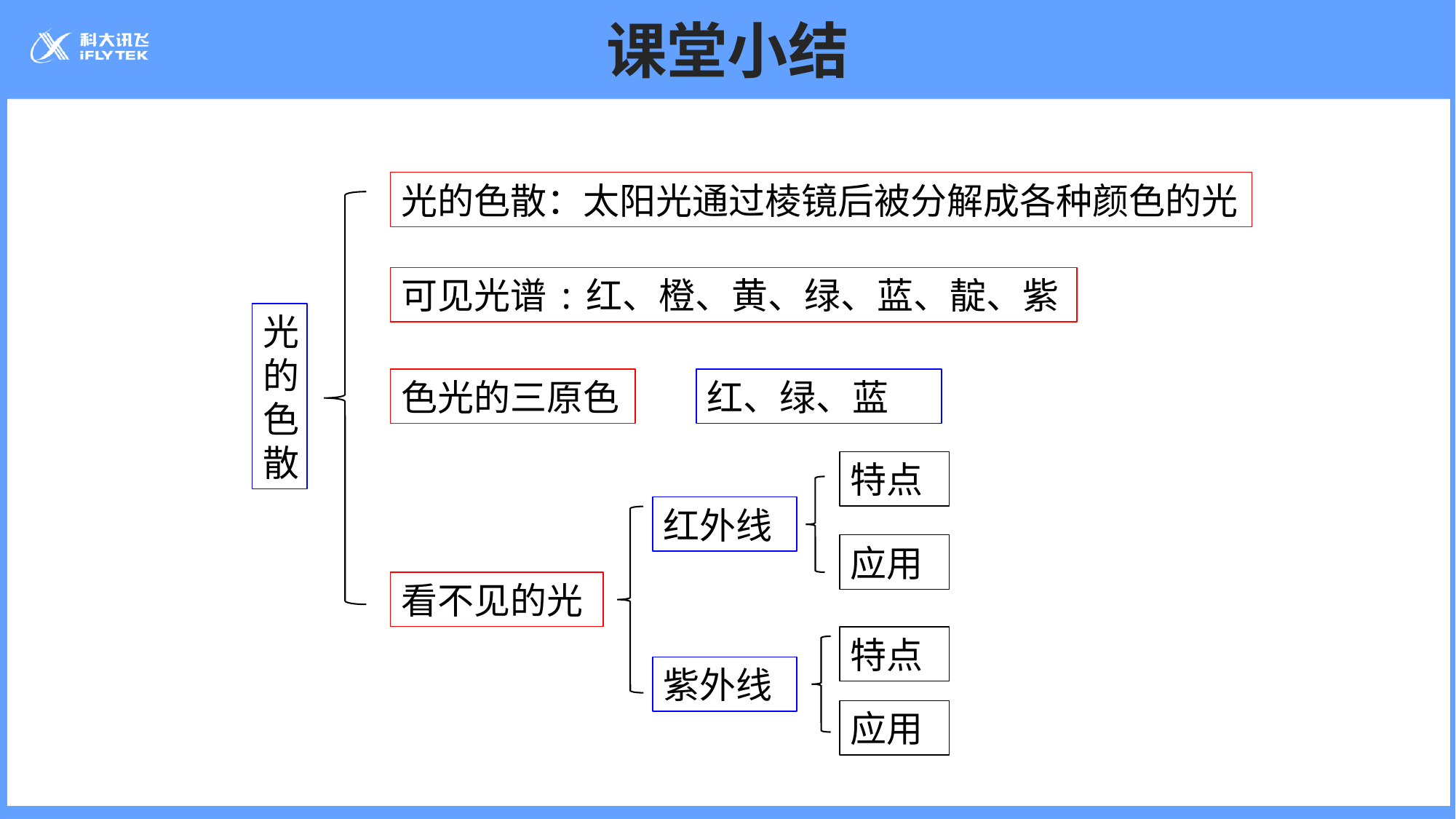

# 课堂小结
光的色散：太阳光通过棱镜后被分解成各种颜色的光

可见光谱:红、橙、黄、绿、蓝、靛、紫
光的色散
色光的三原色
红、绿、蓝
特点

红外线

应用
看不见的光
特点

紫外线
应用